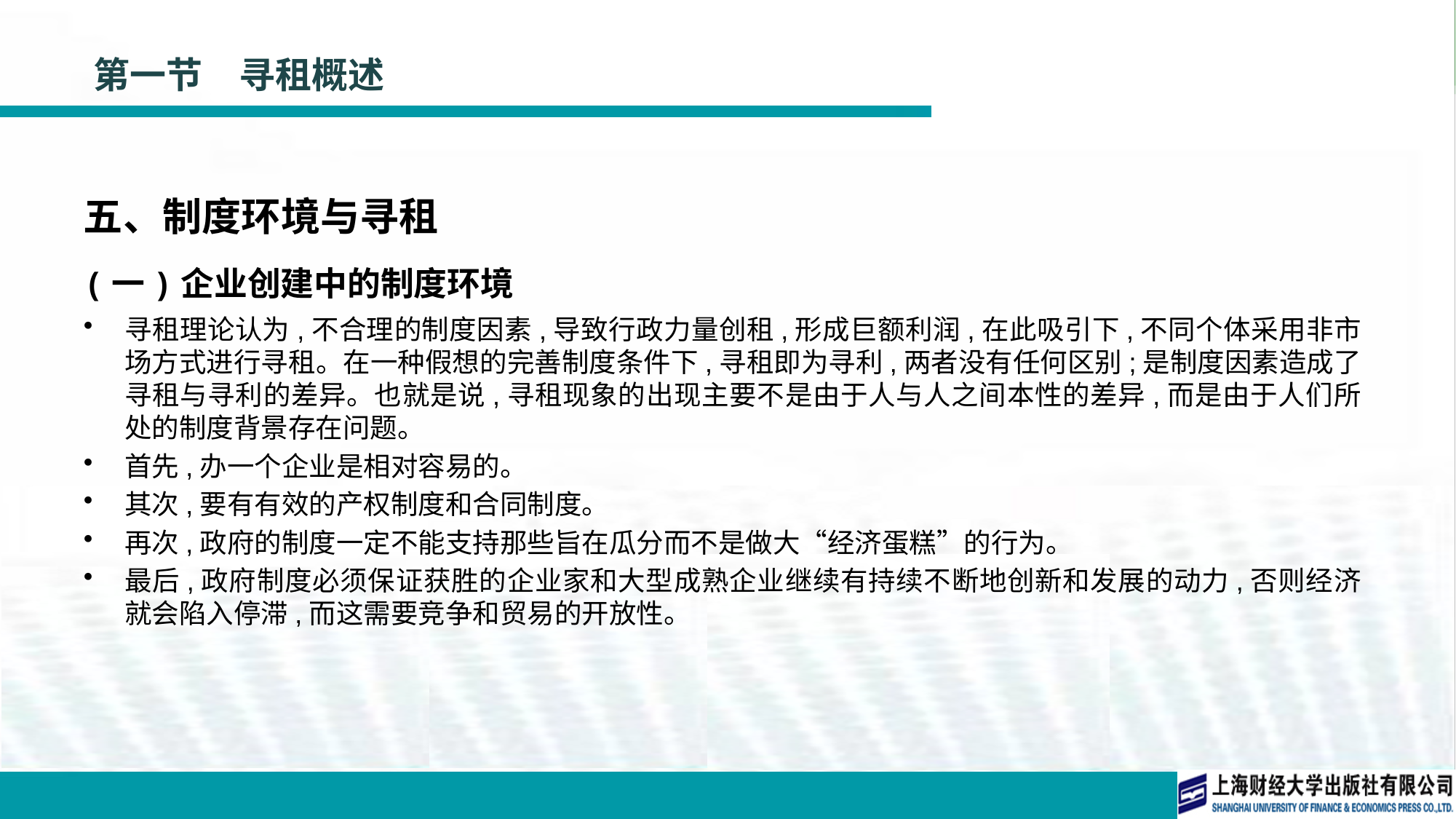

# 第一节　寻租概述
五、制度环境与寻租
(一)企业创建中的制度环境
寻租理论认为,不合理的制度因素,导致行政力量创租,形成巨额利润,在此吸引下,不同个体采用非市场方式进行寻租。在一种假想的完善制度条件下,寻租即为寻利,两者没有任何区别;是制度因素造成了寻租与寻利的差异。也就是说,寻租现象的出现主要不是由于人与人之间本性的差异,而是由于人们所处的制度背景存在问题。
首先,办一个企业是相对容易的。
其次,要有有效的产权制度和合同制度。
再次,政府的制度一定不能支持那些旨在瓜分而不是做大“经济蛋糕”的行为。
最后,政府制度必须保证获胜的企业家和大型成熟企业继续有持续不断地创新和发展的动力,否则经济就会陷入停滞,而这需要竞争和贸易的开放性。